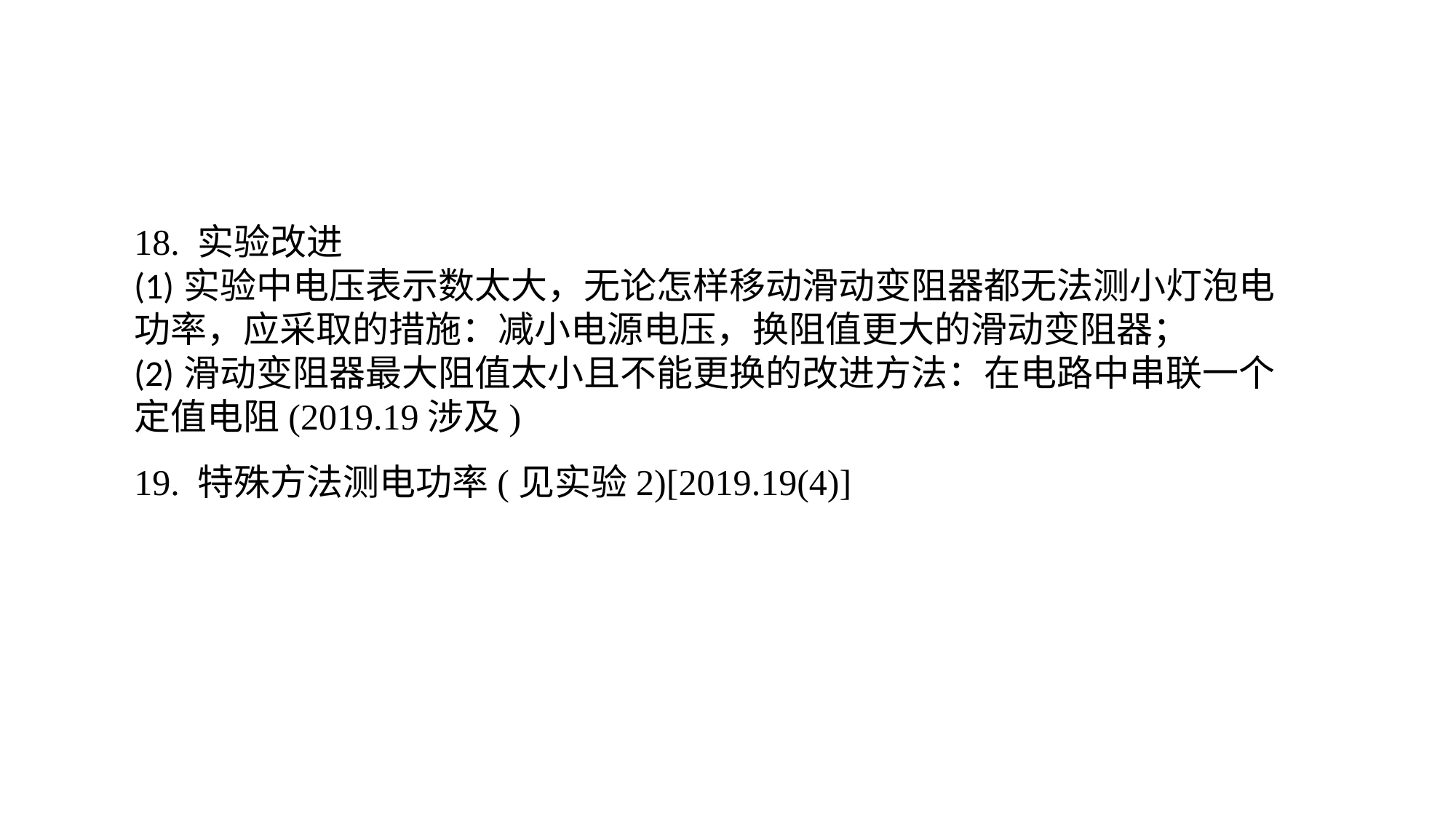

18. 实验改进(1)实验中电压表示数太大，无论怎样移动滑动变阻器都无法测小灯泡电功率，应采取的措施：减小电源电压，换阻值更大的滑动变阻器；(2)滑动变阻器最大阻值太小且不能更换的改进方法：在电路中串联一个定值电阻(2019.19涉及)19. 特殊方法测电功率(见实验2)[2019.19(4)]